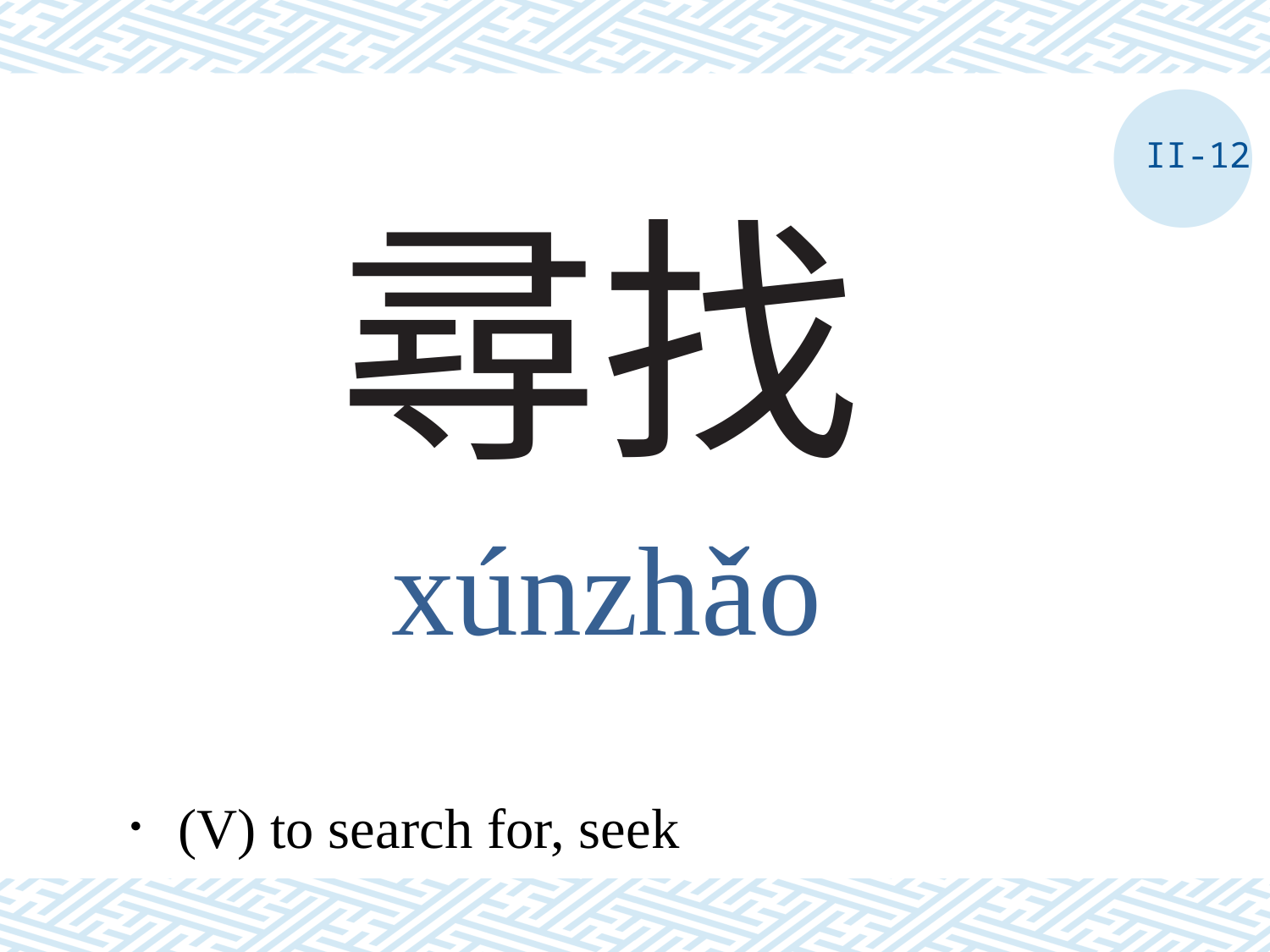

II-12

# 尋找
xúnzhǎo
．(V) to search for, seek